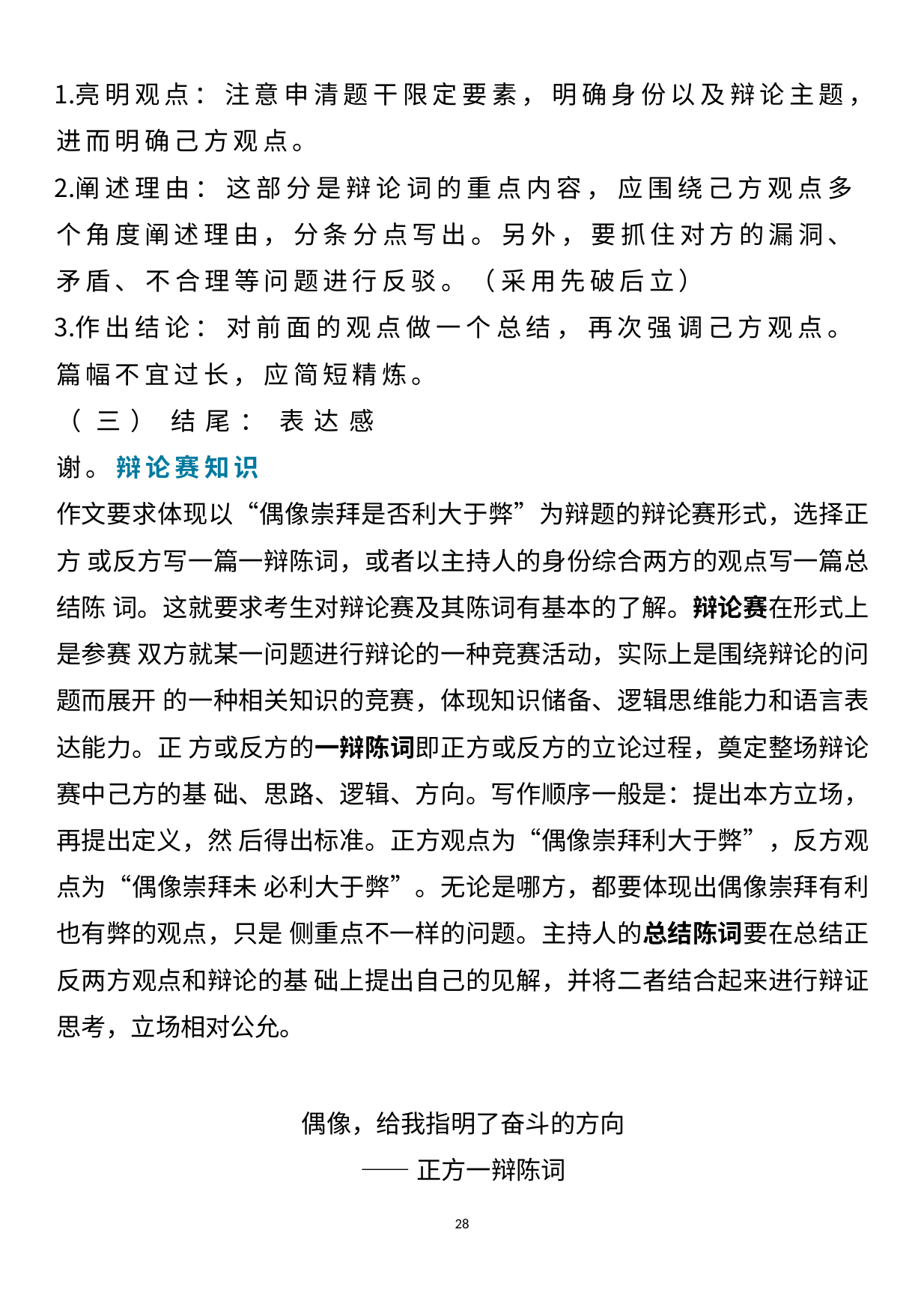

亮明观点： 注意申清题干限定要素， 明确身份以及辩论主题，  进而明确己方观点。
阐述理由： 这部分是辩论词的重点内容， 应围绕己方观点多 个角度阐述理由， 分条分点写出。 另外， 要抓住对方的漏洞、 矛盾、 不合理等问题进行反驳。（ 采用先破后立）
作出结论： 对前面的观点做一个总结， 再次强调己方观点。 篇幅不宜过长， 应简短精炼。
（ 三） 结尾： 表达感谢。 辩论赛知识
作文要求体现以“偶像崇拜是否利大于弊”为辩题的辩论赛形式，选择正方 或反方写一篇一辩陈词，或者以主持人的身份综合两方的观点写一篇总结陈 词。这就要求考生对辩论赛及其陈词有基本的了解。辩论赛在形式上是参赛 双方就某一问题进行辩论的一种竞赛活动，实际上是围绕辩论的问题而展开 的一种相关知识的竞赛，体现知识储备、逻辑思维能力和语言表达能力。正 方或反方的一辩陈词即正方或反方的立论过程，奠定整场辩论赛中己方的基 础、思路、逻辑、方向。写作顺序一般是：提出本方立场，再提出定义，然 后得出标准。正方观点为“偶像崇拜利大于弊”，反方观点为“偶像崇拜未 必利大于弊”。无论是哪方，都要体现出偶像崇拜有利也有弊的观点，只是 侧重点不一样的问题。主持人的总结陈词要在总结正反两方观点和辩论的基 础上提出自己的见解，并将二者结合起来进行辩证思考，立场相对公允。

偶像，给我指明了奋斗的方向
——正方一辩陈词
28